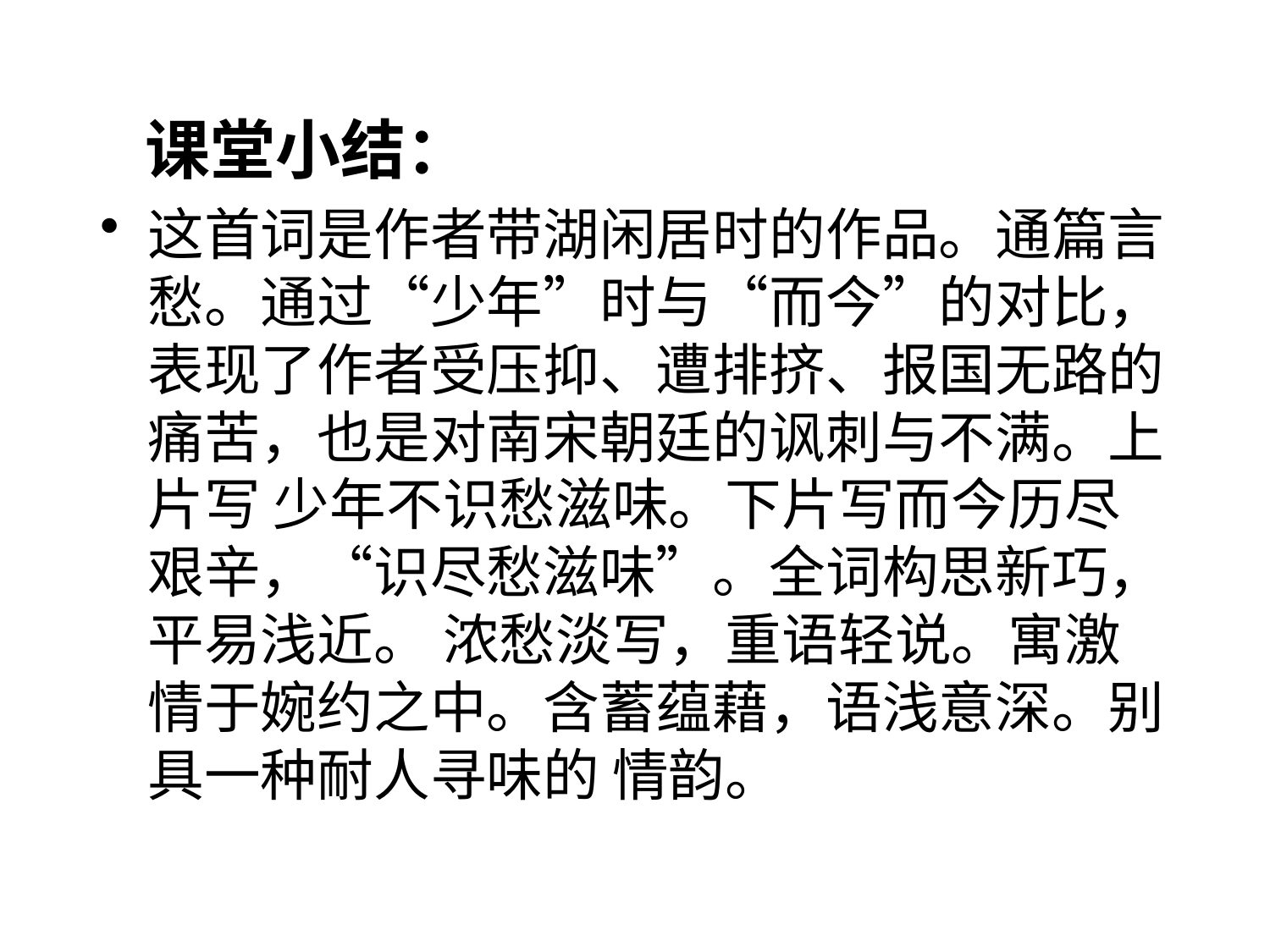

课堂小结：
这首词是作者带湖闲居时的作品。通篇言愁。通过“少年”时与“而今”的对比， 表现了作者受压抑、遭排挤、报国无路的痛苦，也是对南宋朝廷的讽刺与不满。上片写 少年不识愁滋味。下片写而今历尽艰辛，“识尽愁滋味”。全词构思新巧，平易浅近。 浓愁淡写，重语轻说。寓激情于婉约之中。含蓄蕴藉，语浅意深。别具一种耐人寻味的 情韵。